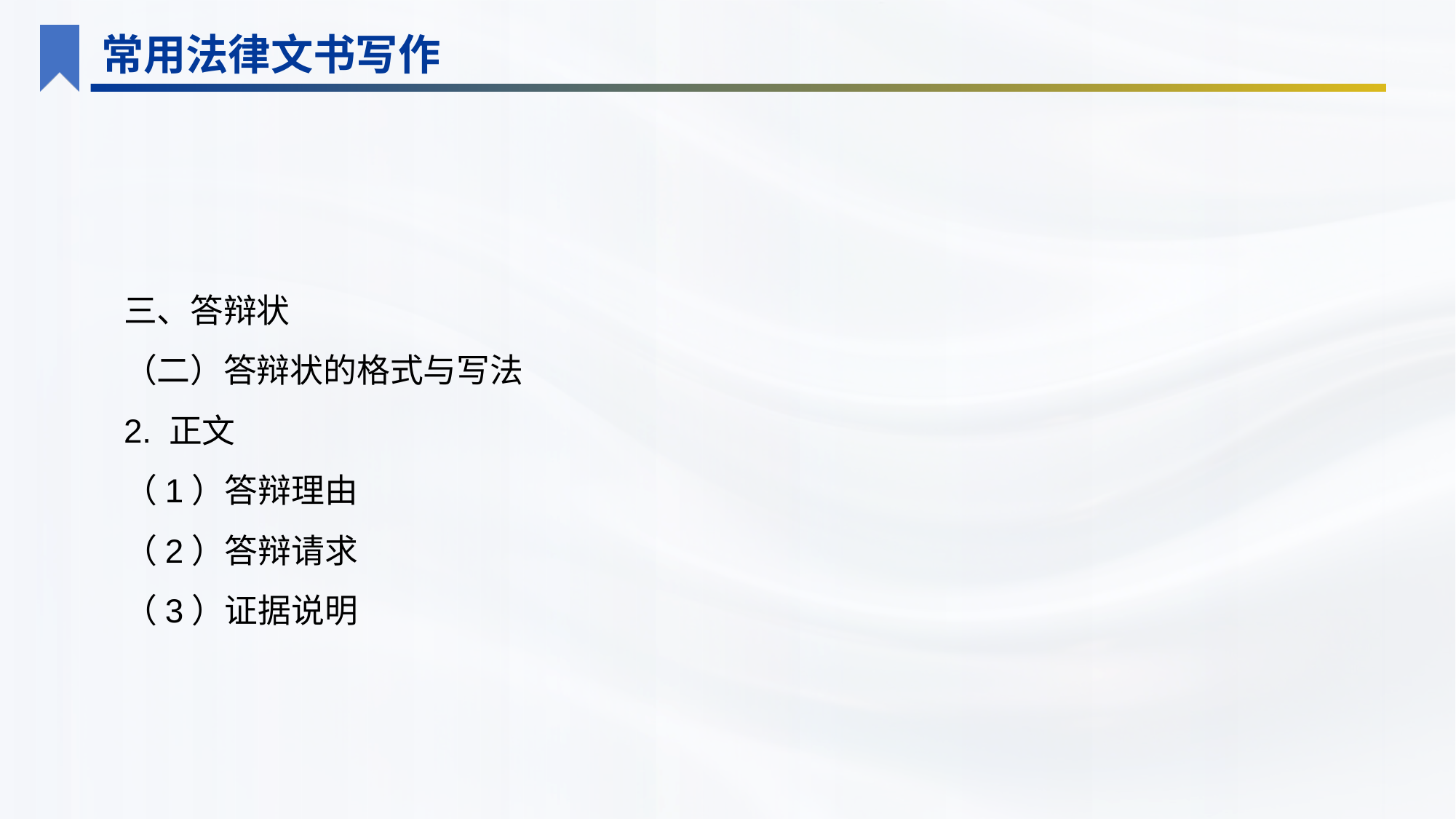

常用法律文书写作
三、答辩状
（二）答辩状的格式与写法
2. 正文
（1）答辩理由
（2）答辩请求
（3）证据说明